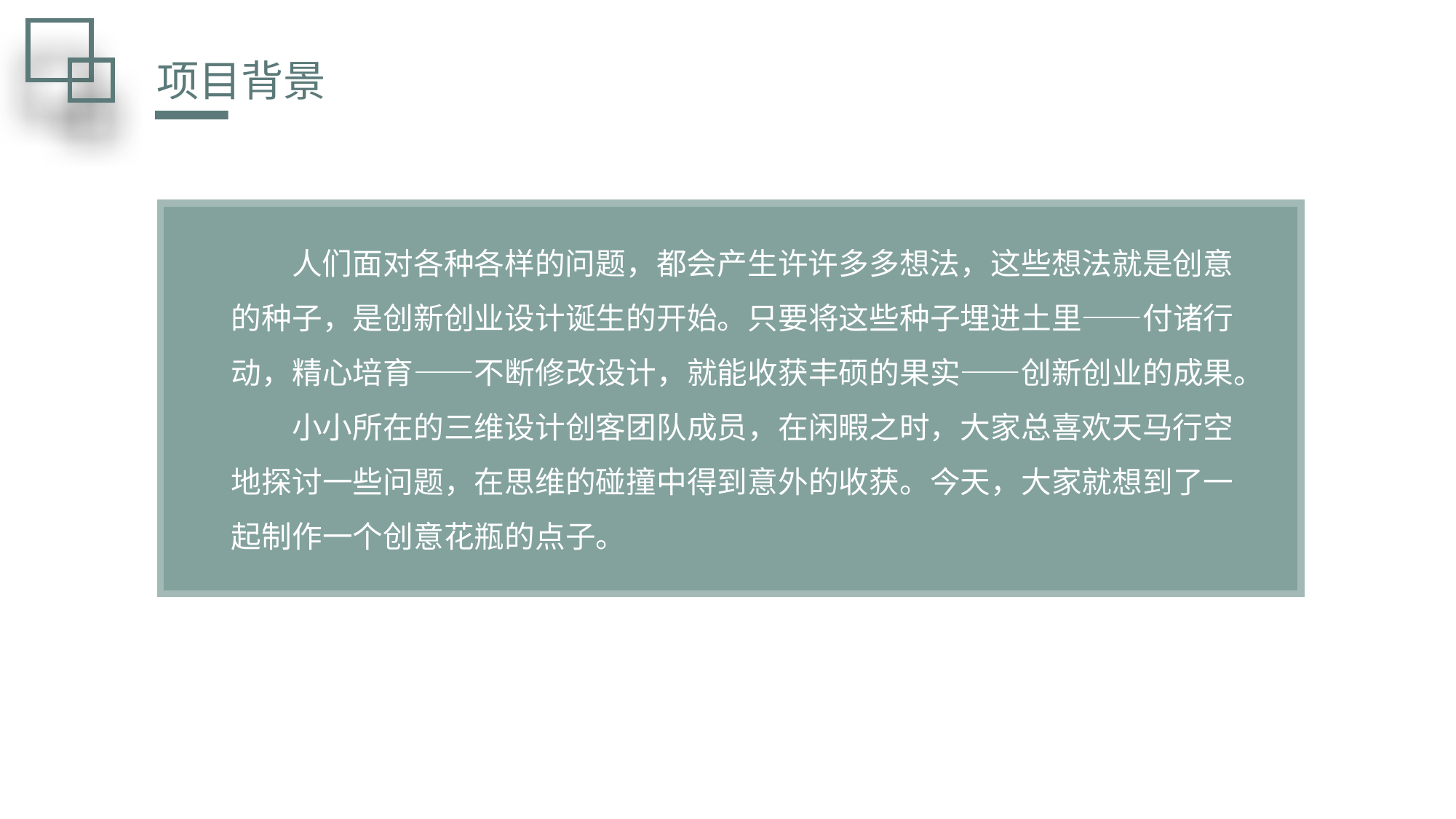

项目背景

人们面对各种各样的问题，都会产生许许多多想法，这些想法就是创意的种子，是创新创业设计诞生的开始。只要将这些种子埋进土里——付诸行动，精心培育——不断修改设计，就能收获丰硕的果实——创新创业的成果。
小小所在的三维设计创客团队成员，在闲暇之时，大家总喜欢天马行空地探讨一些问题，在思维的碰撞中得到意外的收获。今天，大家就想到了一起制作一个创意花瓶的点子。